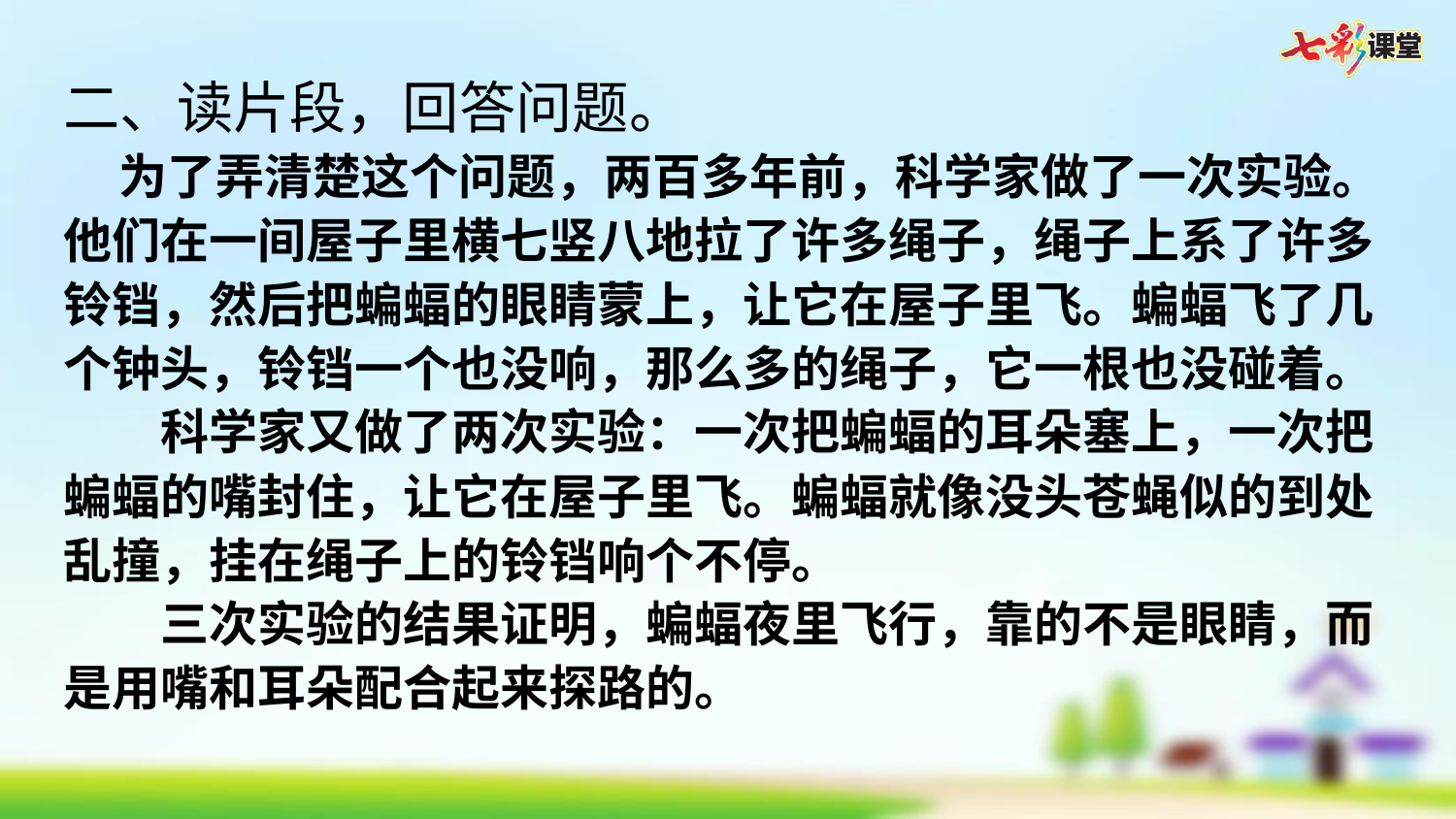

二、读片段，回答问题。
    为了弄清楚这个问题，两百多年前，科学家做了一次实验。他们在一间屋子里横七竖八地拉了许多绳子，绳子上系了许多铃铛，然后把蝙蝠的眼睛蒙上，让它在屋子里飞。蝙蝠飞了几个钟头，铃铛一个也没响，那么多的绳子，它一根也没碰着。
　　科学家又做了两次实验：一次把蝙蝠的耳朵塞上，一次把蝙蝠的嘴封住，让它在屋子里飞。蝙蝠就像没头苍蝇似的到处乱撞，挂在绳子上的铃铛响个不停。
　　三次实验的结果证明，蝙蝠夜里飞行，靠的不是眼睛，而是用嘴和耳朵配合起来探路的。